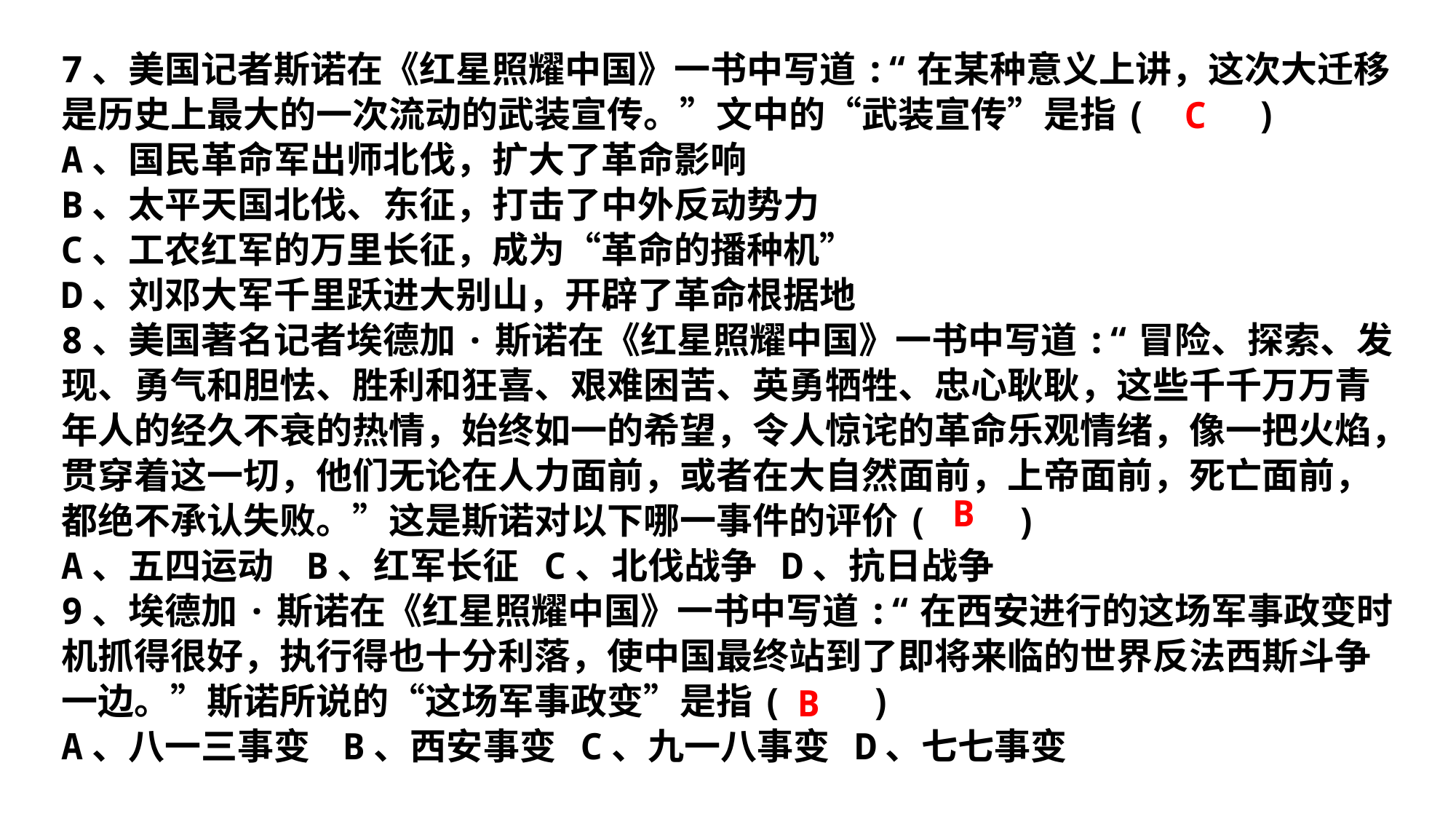

7、美国记者斯诺在《红星照耀中国》一书中写道:“在某种意义上讲，这次大迁移是历史上最大的一次流动的武装宣传。”文中的“武装宣传”是指(     )
A、国民革命军出师北伐，扩大了革命影响
B、太平天国北伐、东征，打击了中外反动势力
C、工农红军的万里长征，成为“革命的播种机”
D、刘邓大军千里跃进大别山，开辟了革命根据地
8、美国著名记者埃德加·斯诺在《红星照耀中国》一书中写道:“冒险、探索、发现、勇气和胆怯、胜利和狂喜、艰难困苦、英勇牺牲、忠心耿耿，这些千千万万青年人的经久不衰的热情，始终如一的希望，令人惊诧的革命乐观情绪，像一把火焰，贯穿着这一切，他们无论在人力面前，或者在大自然面前，上帝面前，死亡面前，都绝不承认失败。”这是斯诺对以下哪一事件的评价(    )
A、五四运动   B、红军长征  C、北伐战争  D、抗日战争
9、埃德加·斯诺在《红星照耀中国》一书中写道:“在西安进行的这场军事政变时机抓得很好，执行得也十分利落，使中国最终站到了即将来临的世界反法西斯斗争一边。”斯诺所说的“这场军事政变”是指(    )
A、八一三事变   B、西安事变  C、九一八事变  D、七七事变
 C
 B
B